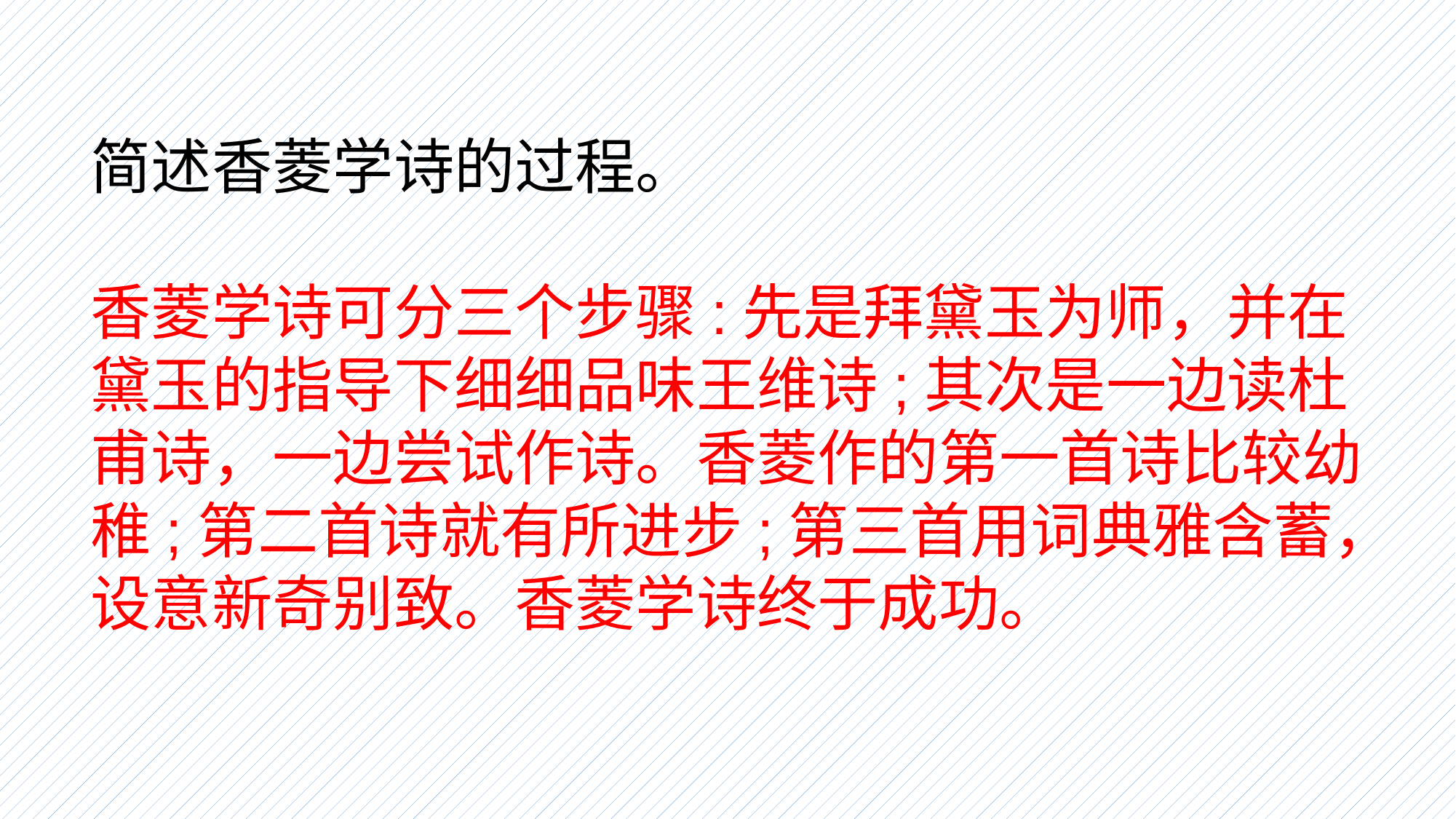

简述香菱学诗的过程。

香菱学诗可分三个步骤:先是拜黛玉为师，并在黛玉的指导下细细品味王维诗;其次是一边读杜甫诗，一边尝试作诗。香菱作的第一首诗比较幼稚;第二首诗就有所进步;第三首用词典雅含蓄，设意新奇别致。香菱学诗终于成功。